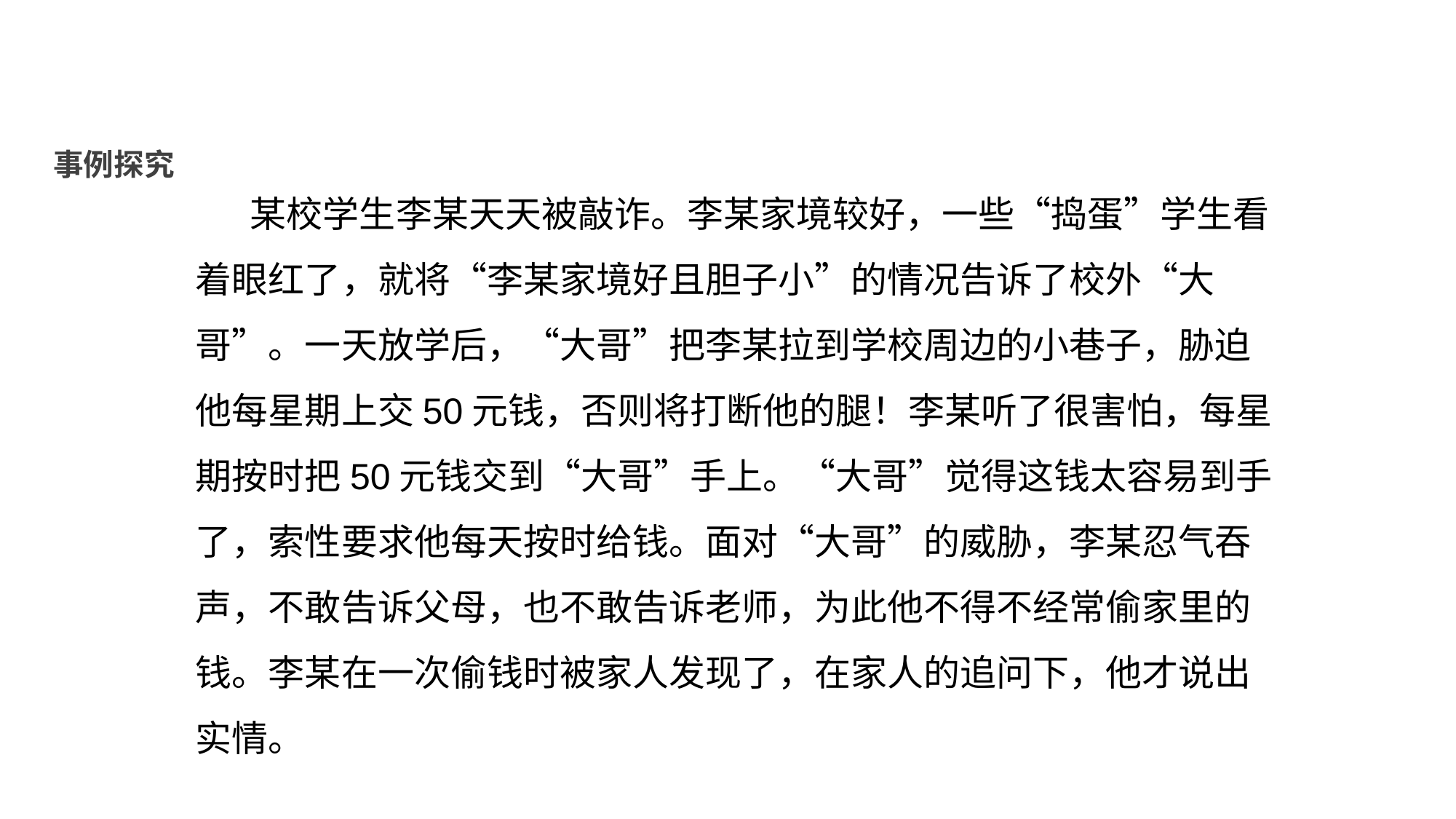

事例探究
某校学生李某天天被敲诈。李某家境较好，一些“捣蛋”学生看着眼红了，就将“李某家境好且胆子小”的情况告诉了校外“大哥”。一天放学后，“大哥”把李某拉到学校周边的小巷子，胁迫他每星期上交50元钱，否则将打断他的腿！李某听了很害怕，每星期按时把50元钱交到“大哥”手上。“大哥”觉得这钱太容易到手了，索性要求他每天按时给钱。面对“大哥”的威胁，李某忍气吞声，不敢告诉父母，也不敢告诉老师，为此他不得不经常偷家里的钱。李某在一次偷钱时被家人发现了，在家人的追问下，他才说出实情。